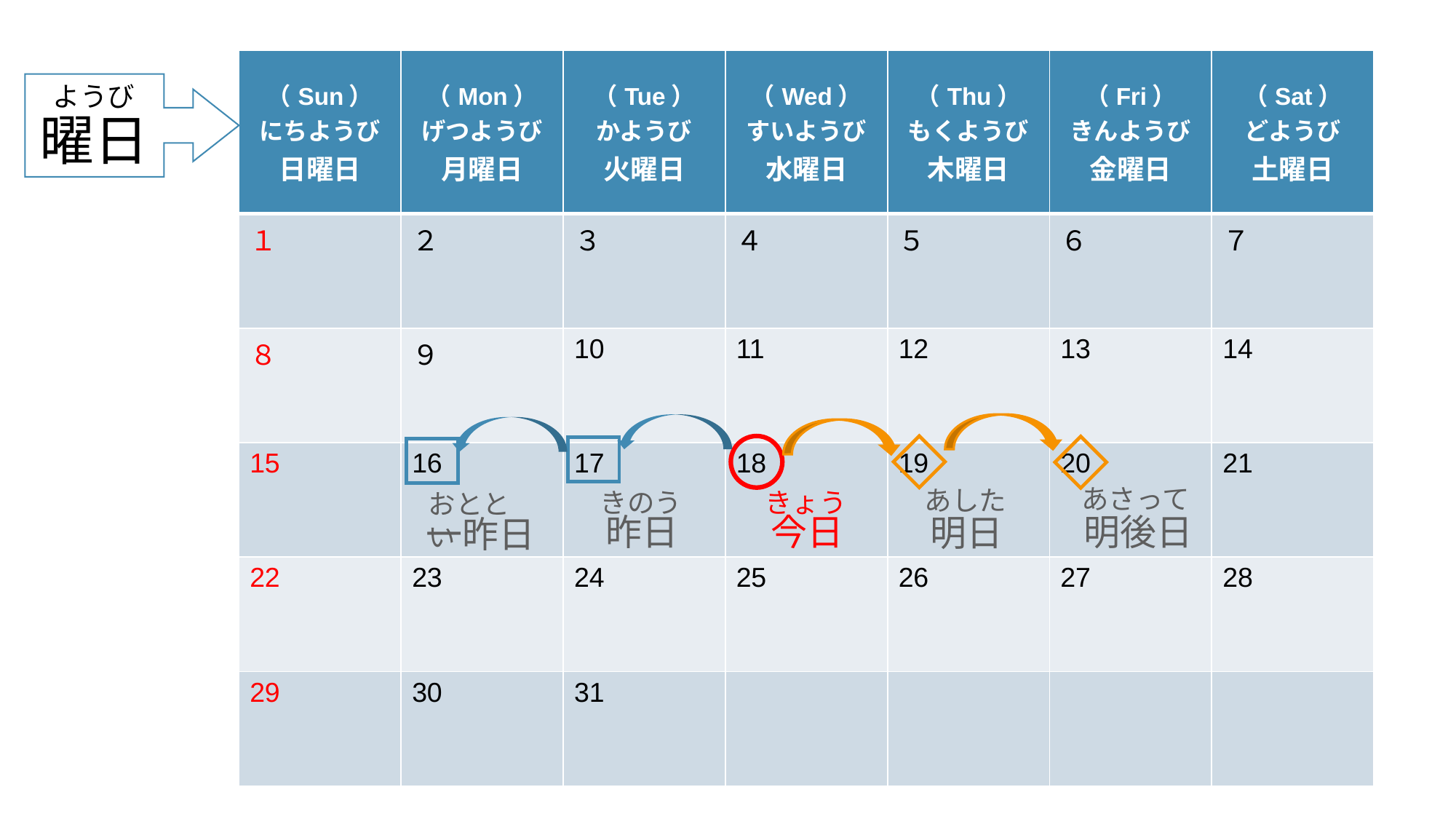

| （Sun） にちようび 日曜日 | （Mon） げつようび 月曜日 | （Tue） かようび 火曜日 | （Wed） すいようび 水曜日 | （Thu） もくようび 木曜日 | （Fri） きんようび 金曜日 | （Sat） どようび 土曜日 |
| --- | --- | --- | --- | --- | --- | --- |
| １ | ２ | ３ | ４ | ５ | ６ | ７ |
| ８ | ９ | 10 | 11 | 12 | 13 | 14 |
| 15 | 16 | 17 | 18 | 19 | 20 | 21 |
| 22 | 23 | 24 | 25 | 26 | 27 | 28 |
| 29 | 30 | 31 |  |  |  |  |
曜日
ようび

あさって
あした
きのう
きょう
おととい
今日
明後日
昨日
明日
一昨日